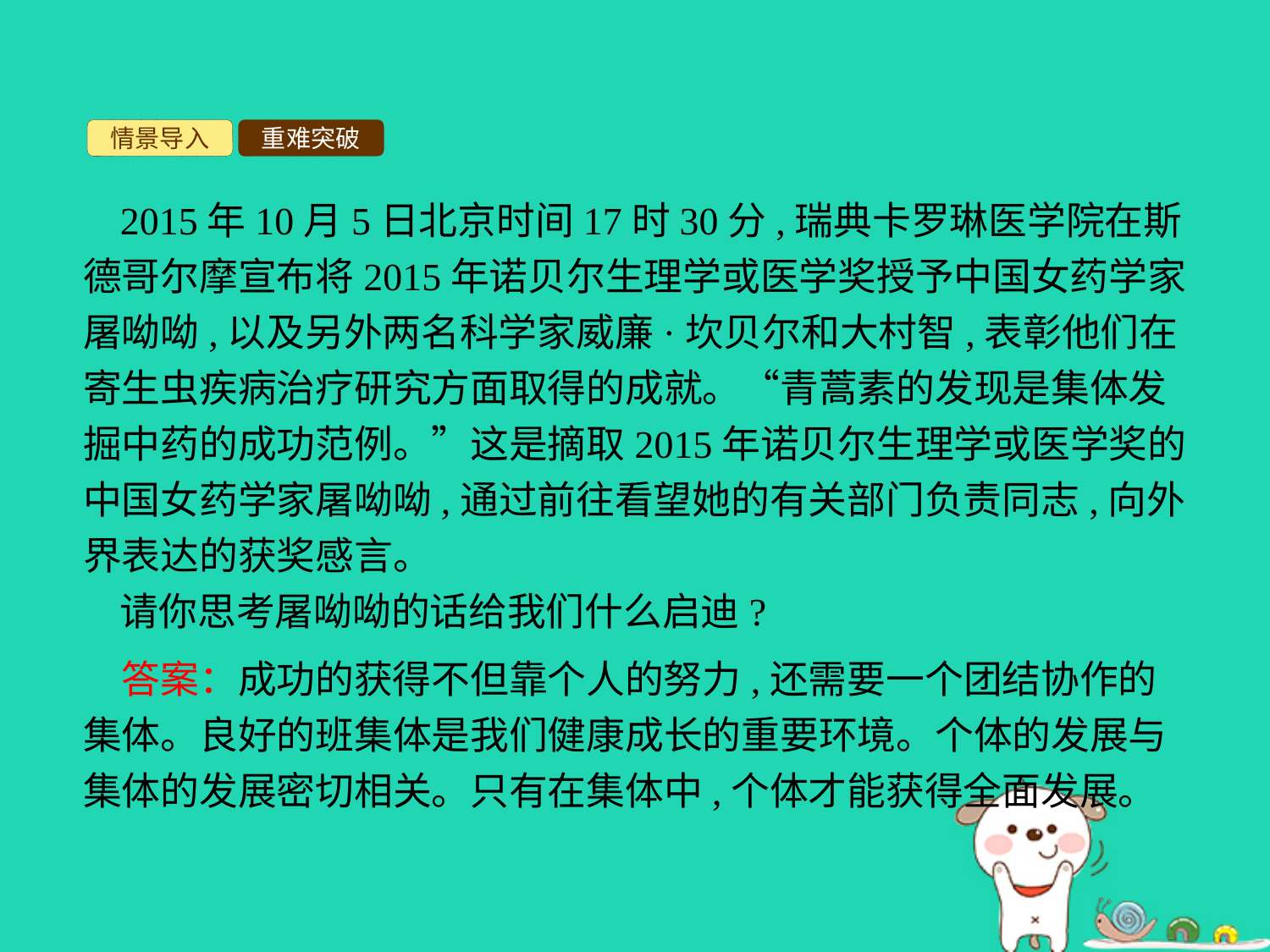

情景导入
重难突破
2015年10月5日北京时间17时30分,瑞典卡罗琳医学院在斯德哥尔摩宣布将2015年诺贝尔生理学或医学奖授予中国女药学家屠呦呦,以及另外两名科学家威廉·坎贝尔和大村智,表彰他们在寄生虫疾病治疗研究方面取得的成就。“青蒿素的发现是集体发掘中药的成功范例。”这是摘取2015年诺贝尔生理学或医学奖的中国女药学家屠呦呦,通过前往看望她的有关部门负责同志,向外界表达的获奖感言。
请你思考屠呦呦的话给我们什么启迪?
答案：成功的获得不但靠个人的努力,还需要一个团结协作的集体。良好的班集体是我们健康成长的重要环境。个体的发展与集体的发展密切相关。只有在集体中,个体才能获得全面发展。